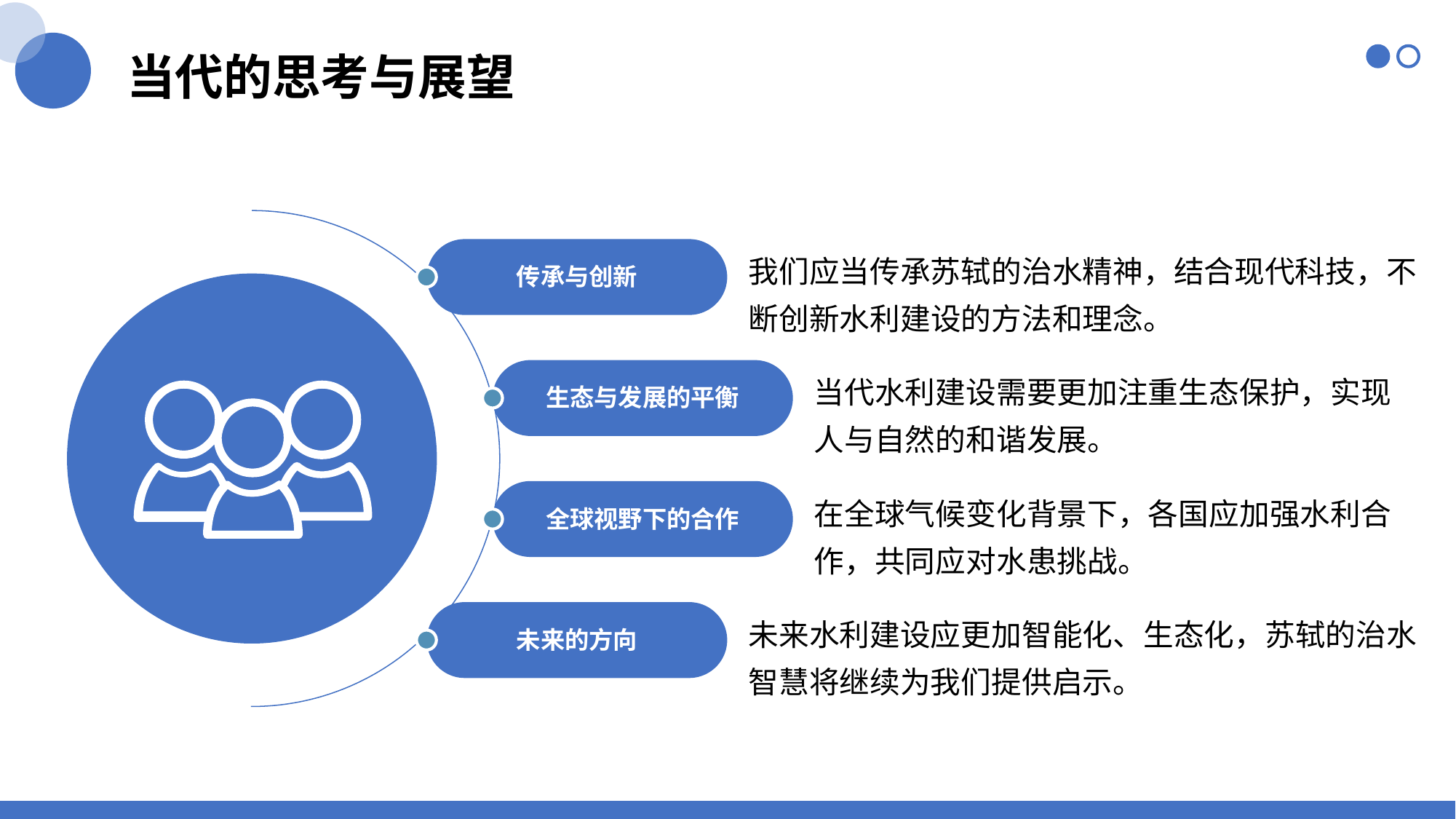

当代的思考与展望

传承与创新
我们应当传承苏轼的治水精神，结合现代科技，不断创新水利建设的方法和理念。

生态与发展的平衡
当代水利建设需要更加注重生态保护，实现人与自然的和谐发展。

全球视野下的合作
在全球气候变化背景下，各国应加强水利合作，共同应对水患挑战。

未来的方向
未来水利建设应更加智能化、生态化，苏轼的治水智慧将继续为我们提供启示。